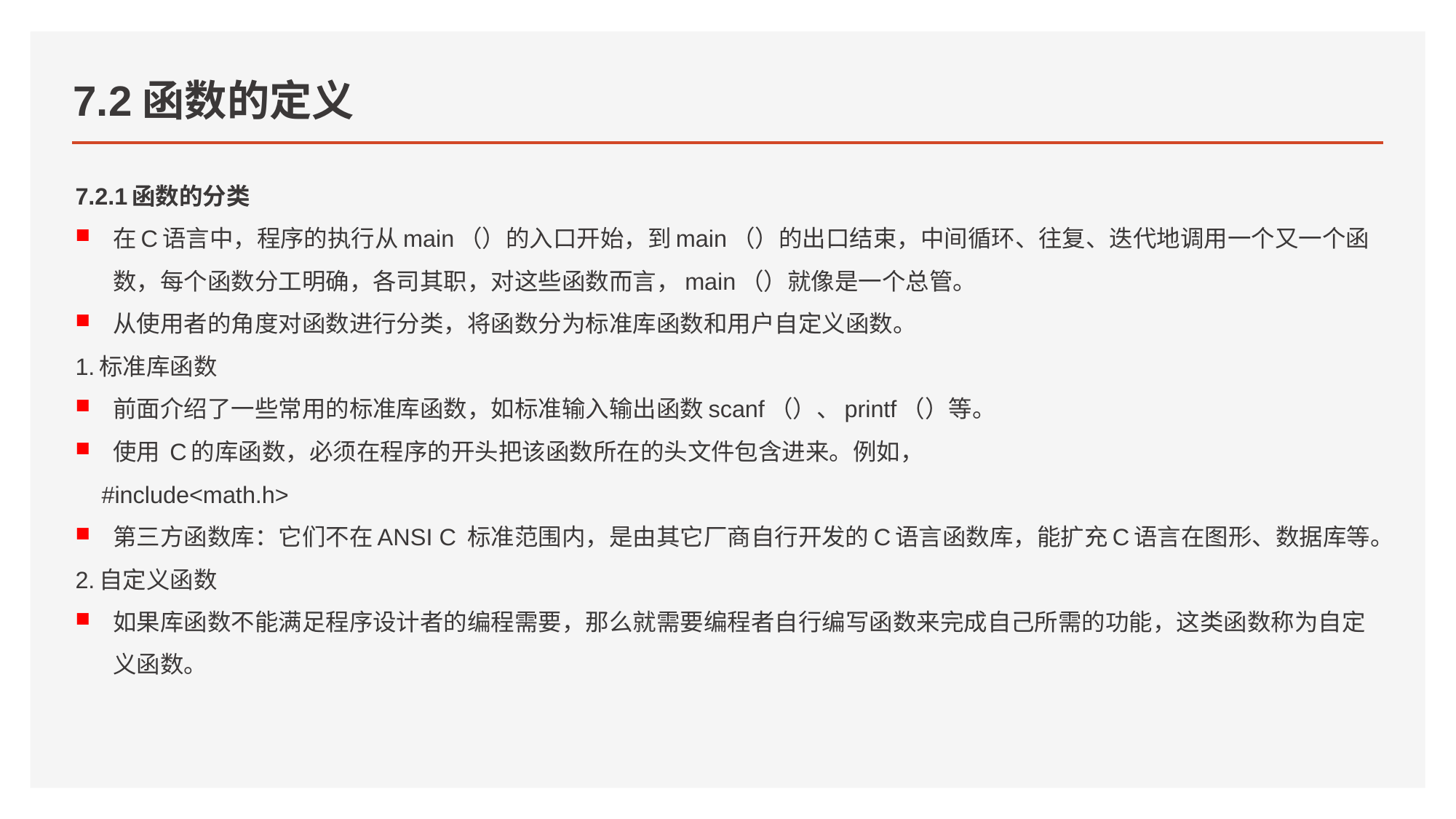

# 7.2函数的定义
7.2.1函数的分类
在C语言中，程序的执行从main（）的入口开始，到main（）的出口结束，中间循环、往复、迭代地调用一个又一个函数，每个函数分工明确，各司其职，对这些函数而言，main（）就像是一个总管。
从使用者的角度对函数进行分类，将函数分为标准库函数和用户自定义函数。
1.标准库函数
前面介绍了一些常用的标准库函数，如标准输入输出函数scanf（）、printf（）等。
使用 C的库函数，必须在程序的开头把该函数所在的头文件包含进来。例如，
    #include<math.h>
第三方函数库：它们不在ANSI C 标准范围内，是由其它厂商自行开发的C语言函数库，能扩充C语言在图形、数据库等。
2.自定义函数
如果库函数不能满足程序设计者的编程需要，那么就需要编程者自行编写函数来完成自己所需的功能，这类函数称为自定义函数。